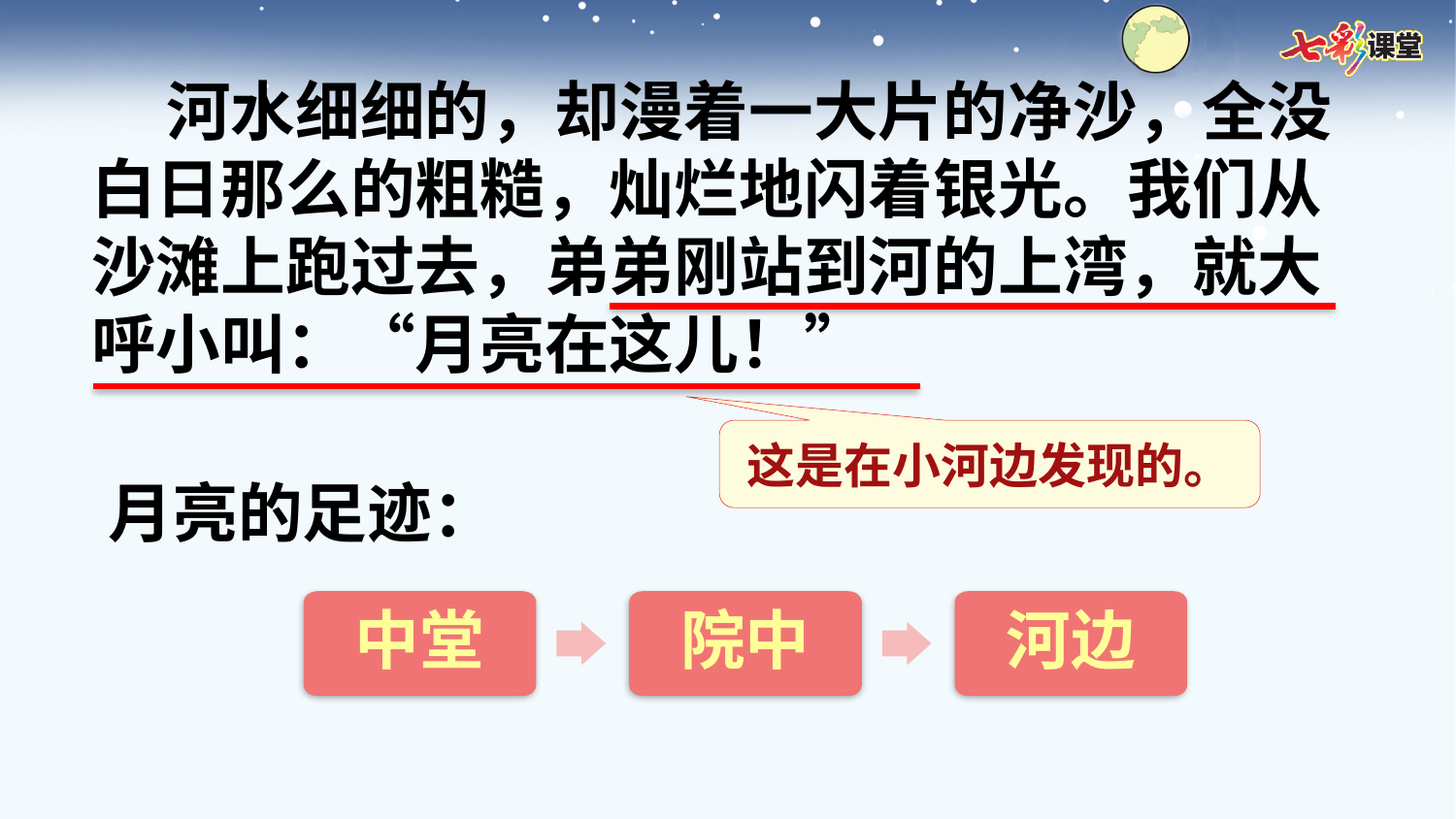

河水细细的，却漫着一大片的净沙，全没白日那么的粗糙，灿烂地闪着银光。我们从沙滩上跑过去，弟弟刚站到河的上湾，就大呼小叫：“月亮在这儿！”
这是在小河边发现的。
月亮的足迹：
中堂
院中
河边